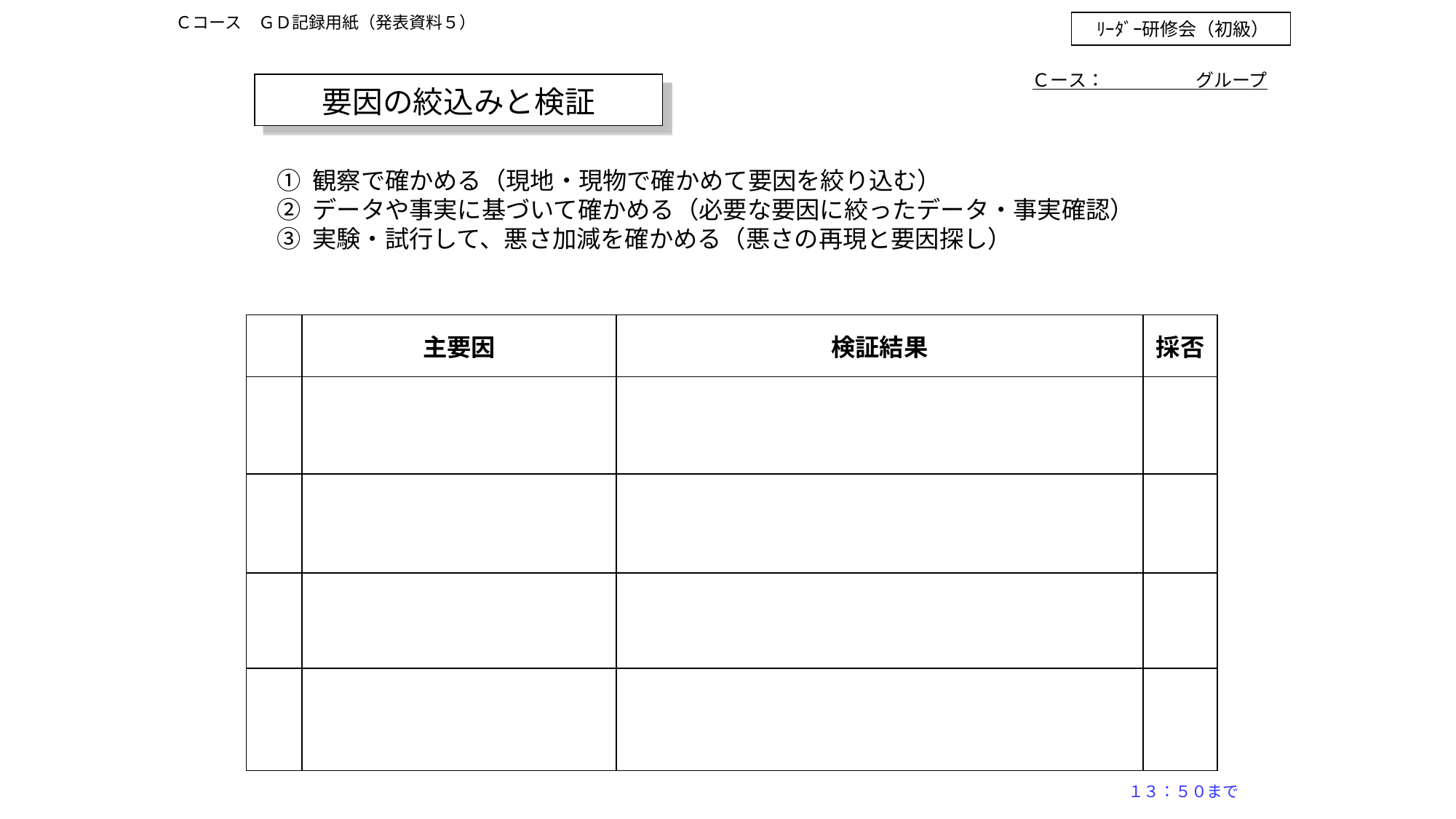

Ｃコース　ＧＤ記録用紙（発表資料５）
ﾘｰﾀﾞｰ研修会（初級）
Ｃース：　　　　　グループ
要因の絞込みと検証
① 観察で確かめる（現地・現物で確かめて要因を絞り込む）
② データや事実に基づいて確かめる（必要な要因に絞ったデータ・事実確認）
③ 実験・試行して、悪さ加減を確かめる（悪さの再現と要因探し）
|  | 主要因 | 検証結果 | 採否 |
| --- | --- | --- | --- |
|  |  |  |  |
|  |  |  |  |
|  |  |  |  |
|  |  |  |  |
１３：５０まで